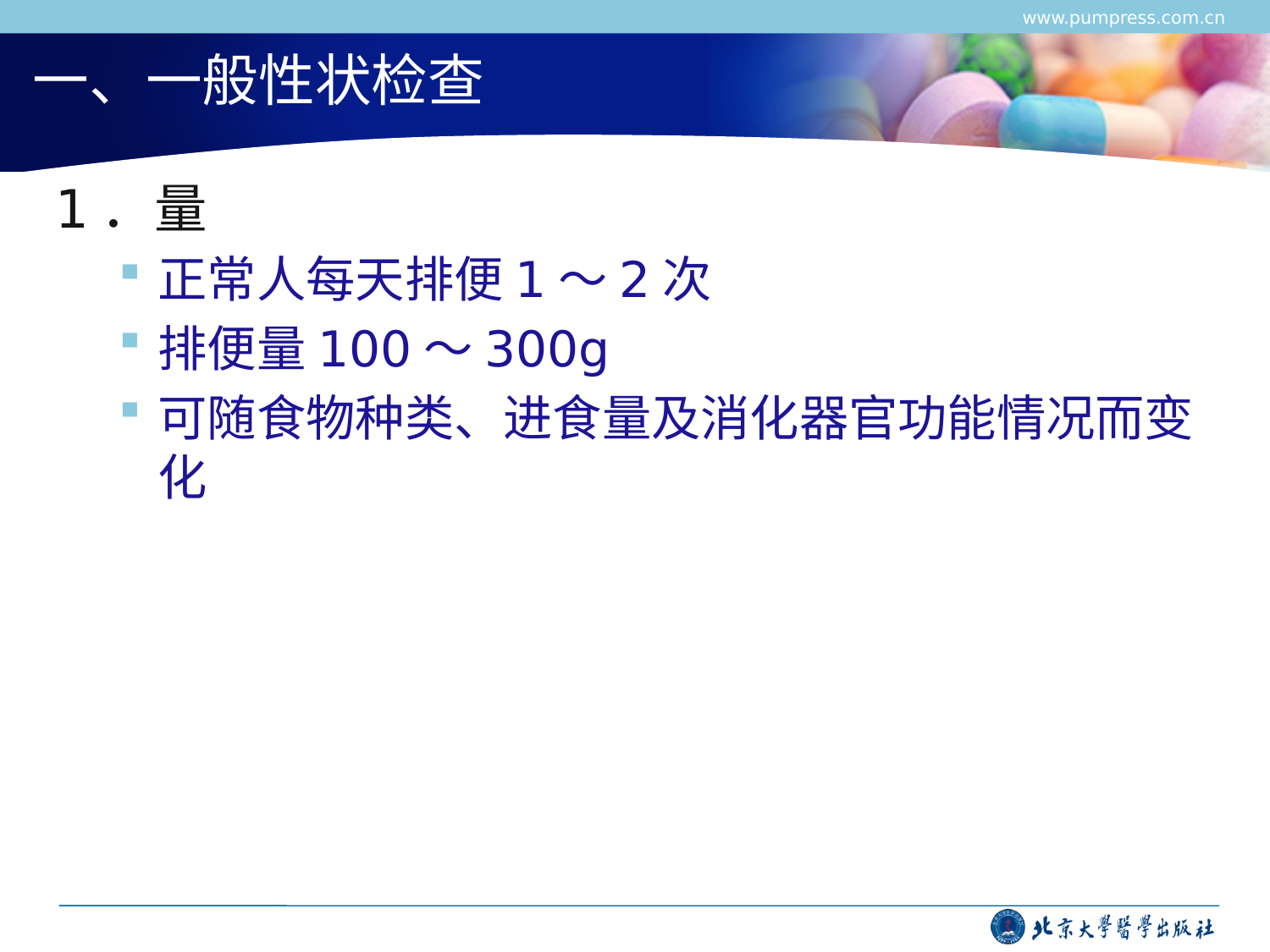

www.pumpress.com.cn
# 一、一般性状检查
1．量
正常人每天排便1～2次
排便量100～300g
可随食物种类、进食量及消化器官功能情况而变化